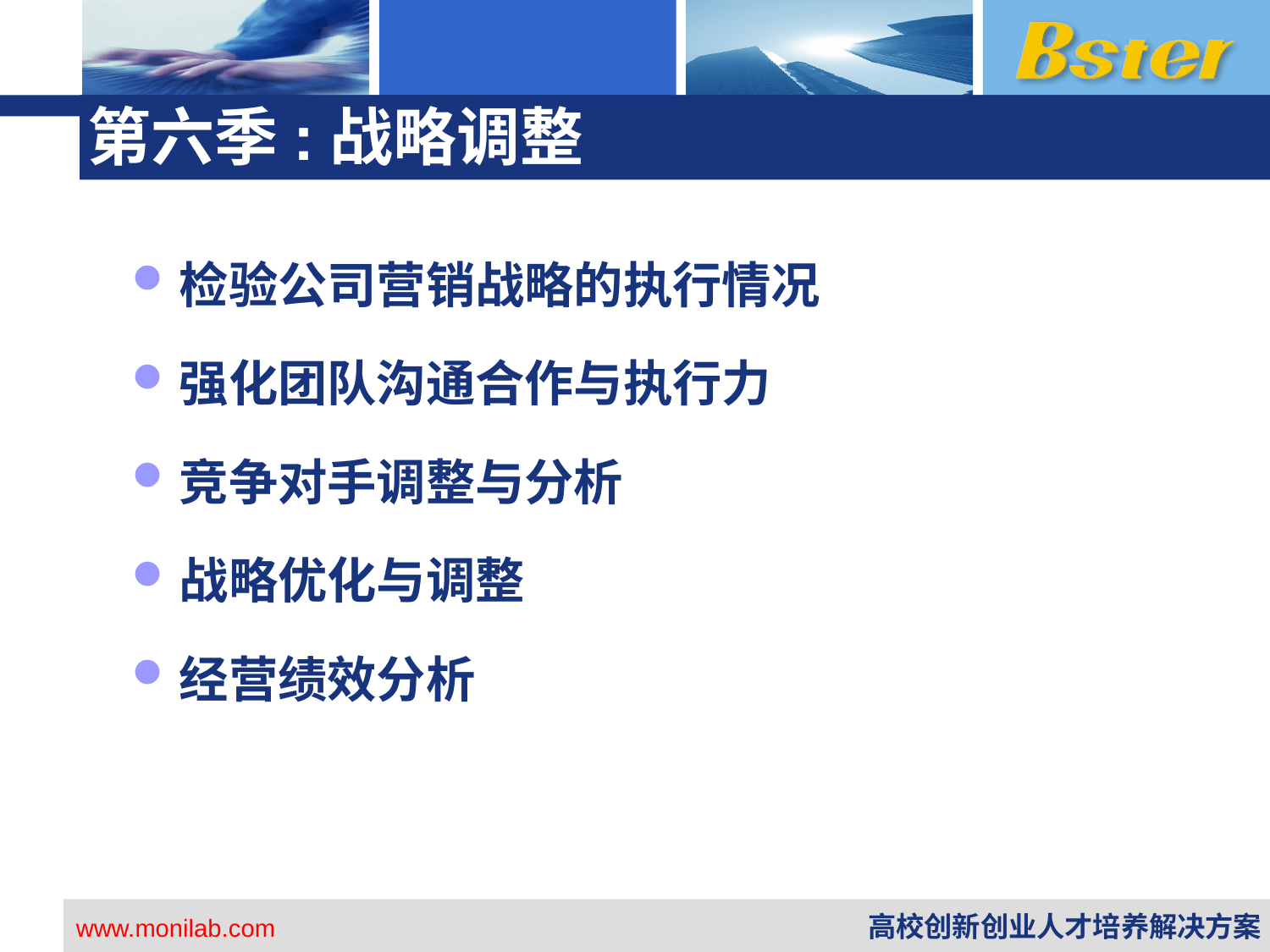

# 第六季:战略调整
检验公司营销战略的执行情况
强化团队沟通合作与执行力
竞争对手调整与分析
战略优化与调整
经营绩效分析